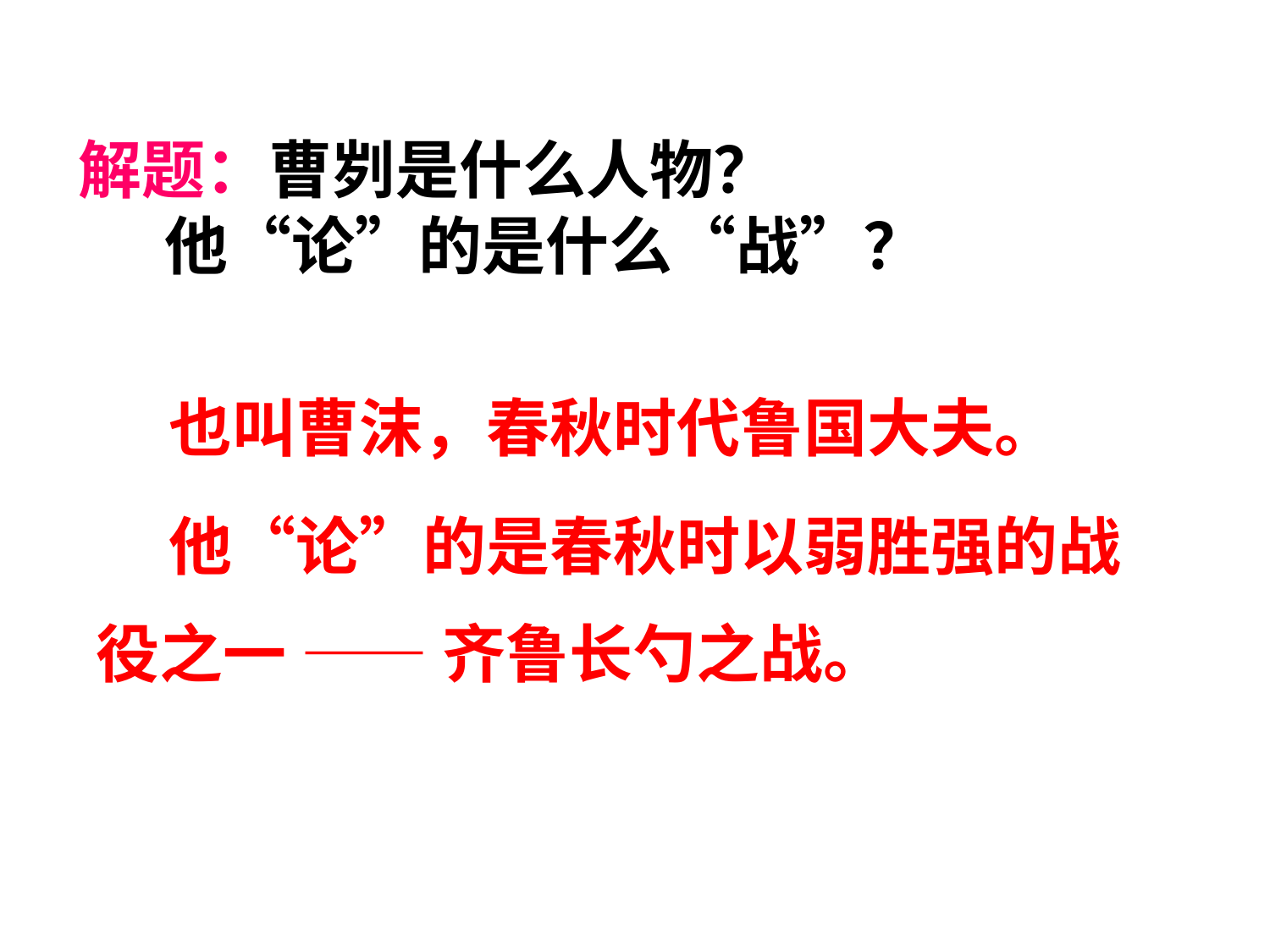

# 解题：曹刿是什么人物？ 他“论”的是什么“战”？
    也叫曹沫，春秋时代鲁国大夫。
    他“论”的是春秋时以弱胜强的战役之一 —— 齐鲁长勺之战。